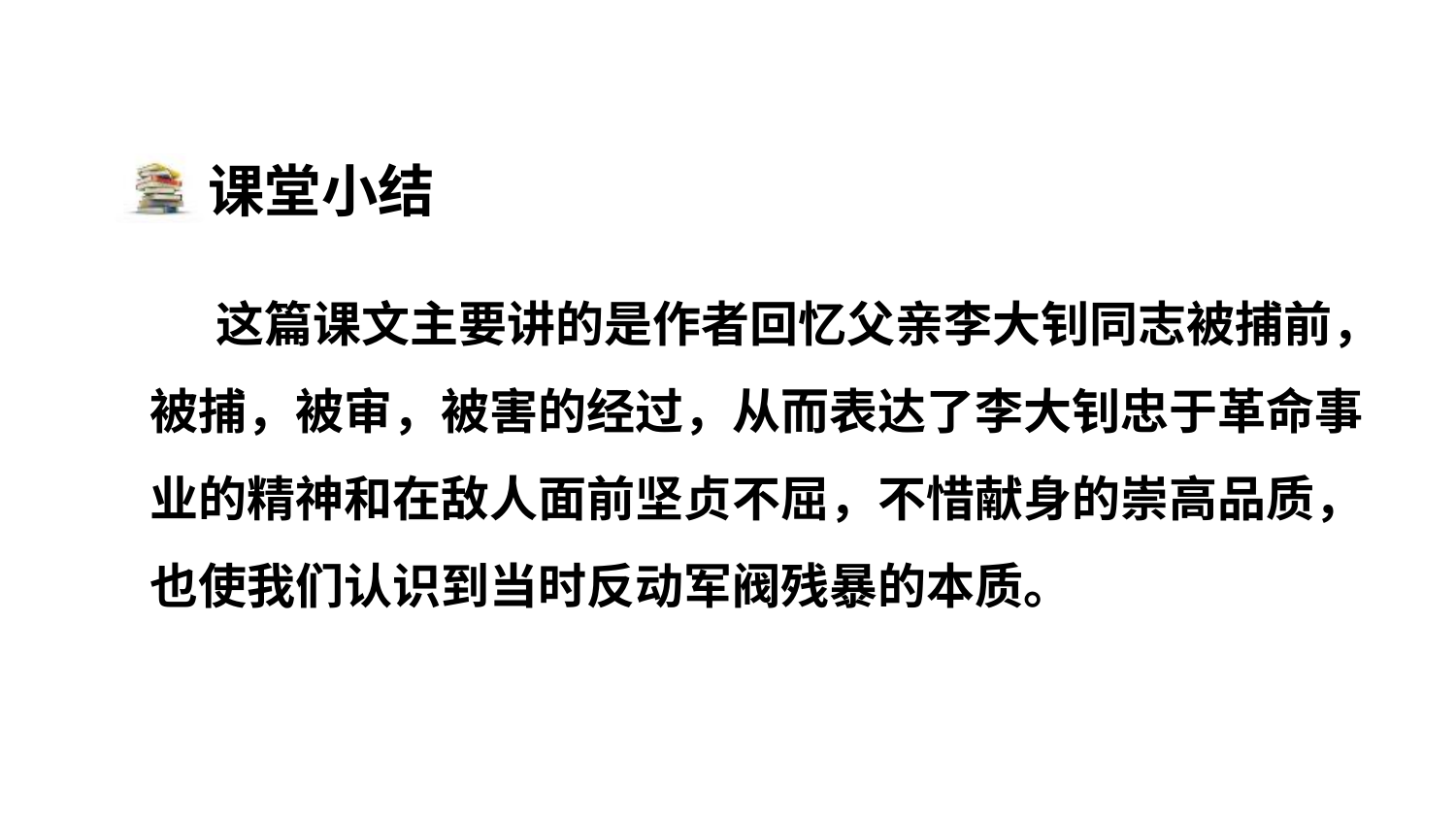

课堂小结

    这篇课文主要讲的是作者回忆父亲李大钊同志被捕前，被捕，被审，被害的经过，从而表达了李大钊忠于革命事业的精神和在敌人面前坚贞不屈，不惜献身的崇高品质，也使我们认识到当时反动军阀残暴的本质。